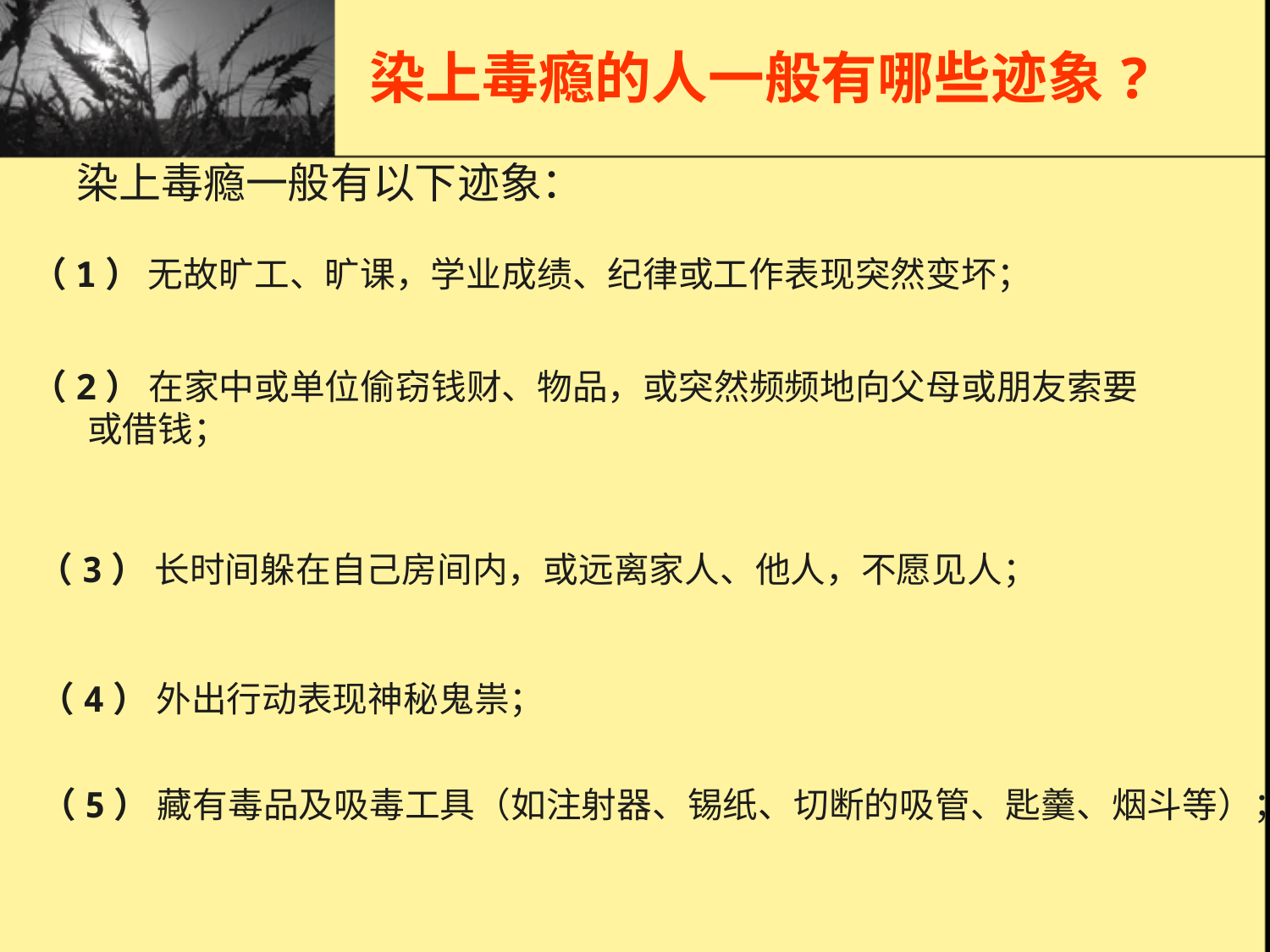

# 预防常识7染上毒瘾的人一般有哪些迹象?1
染上毒瘾的人一般有哪些迹象?
染上毒瘾一般有以下迹象：
（1） 无故旷工、旷课，学业成绩、纪律或工作表现突然变坏；
（2） 在家中或单位偷窃钱财、物品，或突然频频地向父母或朋友索要
      或借钱；
（3） 长时间躲在自己房间内，或远离家人、他人，不愿见人；
（4） 外出行动表现神秘鬼祟；
（5） 藏有毒品及吸毒工具（如注射器、锡纸、切断的吸管、匙羹、烟斗等）；